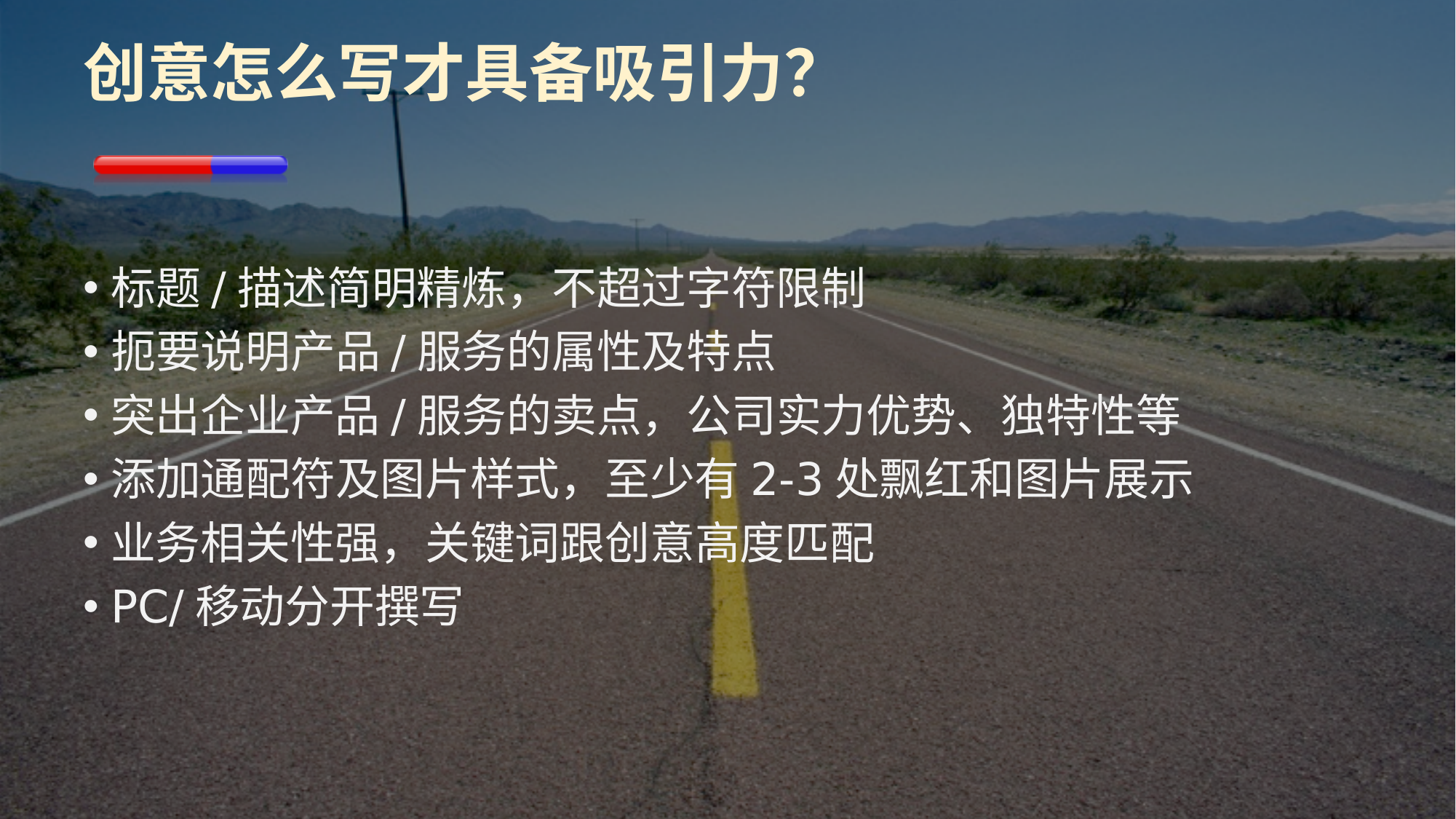

# 创意怎么写才具备吸引力？

标题/描述简明精炼，不超过字符限制
扼要说明产品/服务的属性及特点
突出企业产品/服务的卖点，公司实力优势、独特性等
添加通配符及图片样式，至少有2-3处飘红和图片展示
业务相关性强，关键词跟创意高度匹配
PC/移动分开撰写